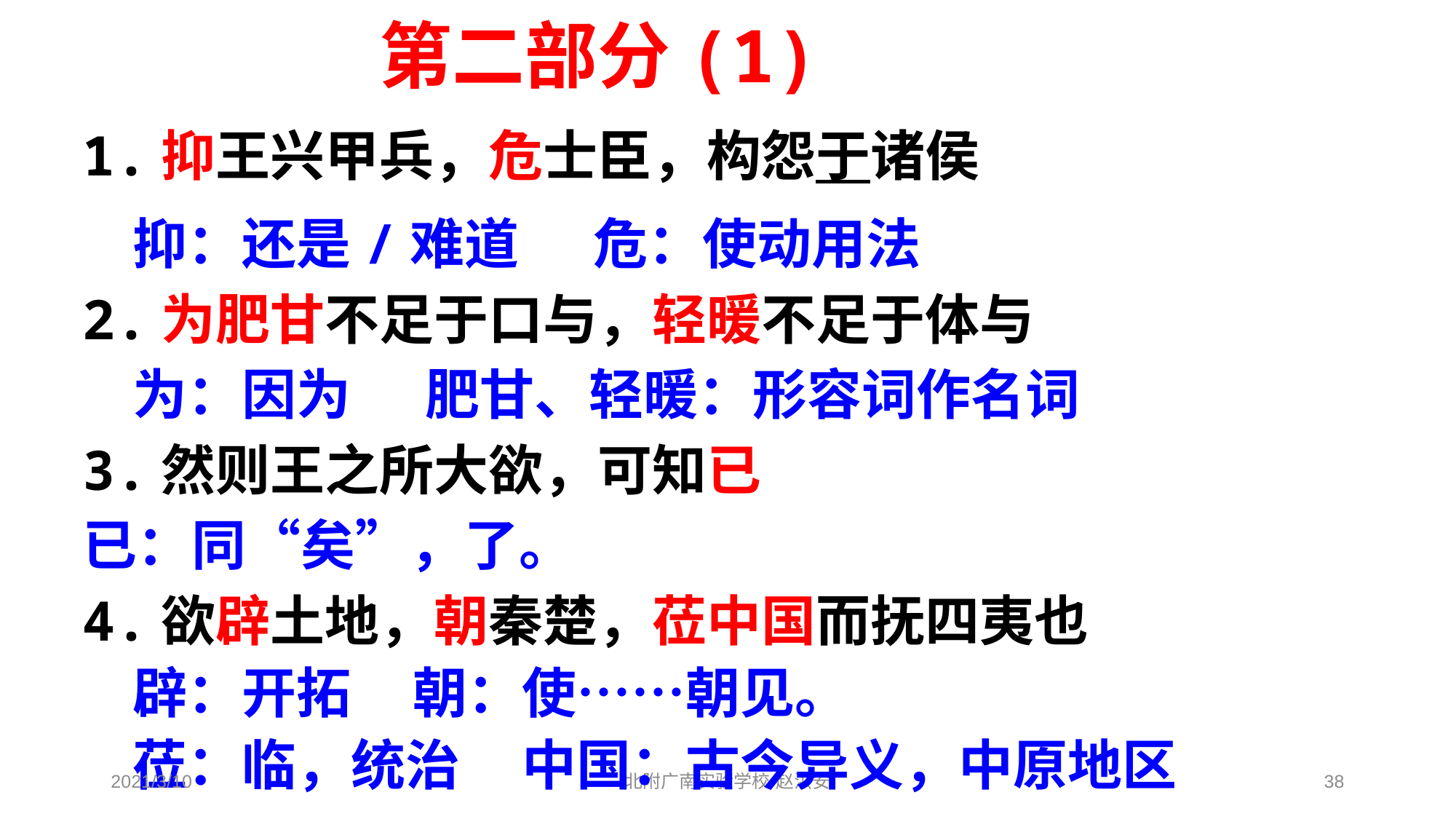

第二部分(1)
#
1.抑王兴甲兵，危士臣，构怨于诸侯
   抑：还是/难道      危：使动用法
2.为肥甘不足于口与，轻暖不足于体与
   为：因为      肥甘、轻暖：形容词作名词
3.然则王之所大欲，可知已
已：同“矣”，了。
4.欲辟土地，朝秦楚，莅中国而抚四夷也
   辟：开拓     朝：使……朝见。
   莅：临，统治     中国：古今异义，中原地区
2021/3/10
北附广南实验学校 赵洪安
38